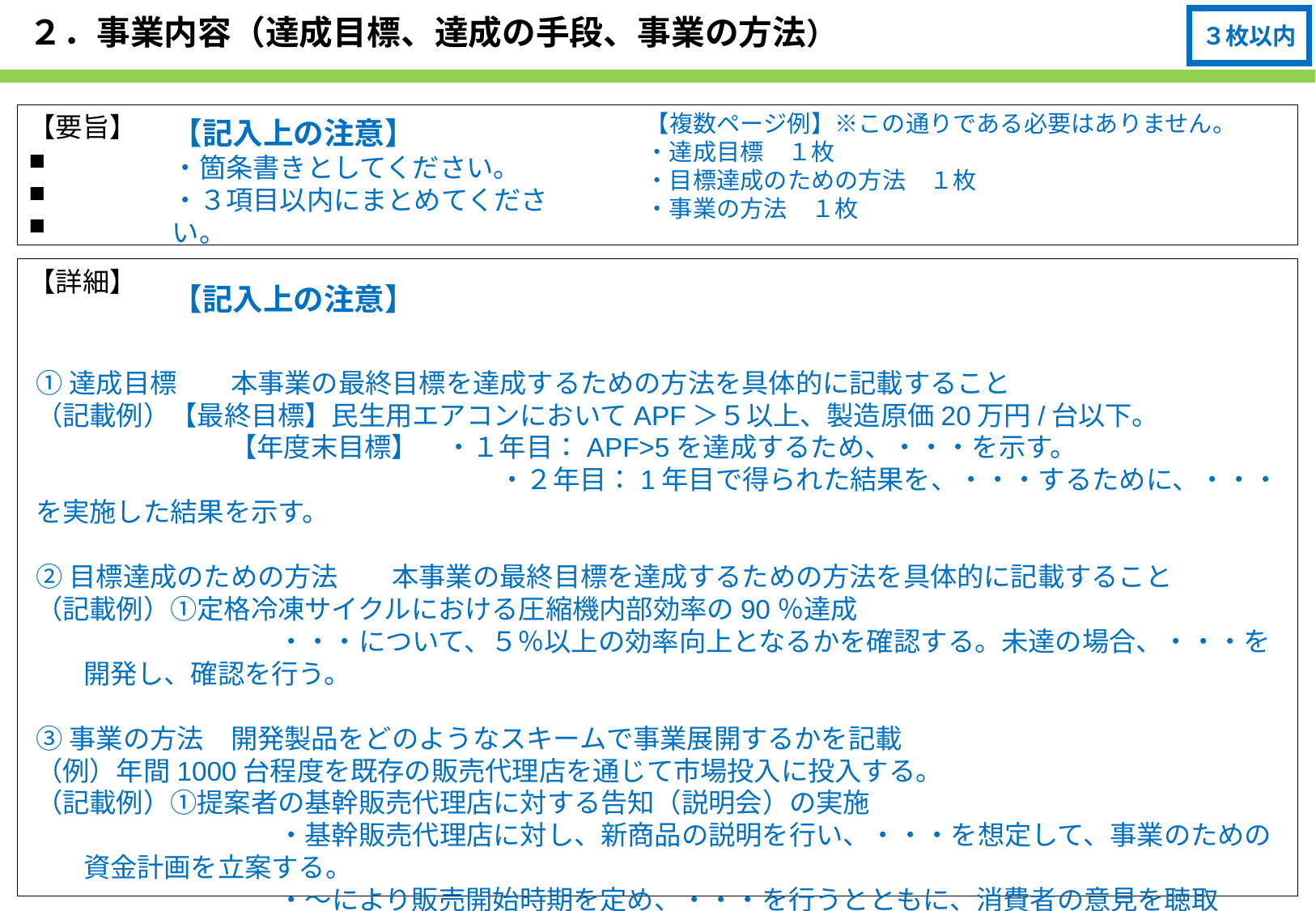

# ２．事業内容（達成目標、達成の手段、事業の方法）
３枚以内
【複数ページ例】※この通りである必要はありません。
・達成目標　１枚
・目標達成のための方法　１枚
・事業の方法　１枚
【要旨】
■
■
■
【記入上の注意】
・箇条書きとしてください。
・３項目以内にまとめてください。
【詳細】
【記入上の注意】

①達成目標　　本事業の最終目標を達成するための方法を具体的に記載すること
（記載例）【最終目標】民生用エアコンにおいてAPF＞５以上、製造原価20万円/台以下。
　　　　　　　 【年度末目標】　・１年目：APF>5を達成するため、・・・を示す。
　　　　　　　　　　　　　　　　 　・２年目：1年目で得られた結果を、・・・するために、・・・を実施した結果を示す。

②目標達成のための方法　　本事業の最終目標を達成するための方法を具体的に記載すること
（記載例）①定格冷凍サイクルにおける圧縮機内部効率の90％達成
　　　　　　　　　・・・について、５％以上の効率向上となるかを確認する。未達の場合、・・・を開発し、確認を行う。

③事業の方法　開発製品をどのようなスキームで事業展開するかを記載
（例）年間1000台程度を既存の販売代理店を通じて市場投入に投入する。
（記載例）①提案者の基幹販売代理店に対する告知（説明会）の実施
　　　　　　　　　・基幹販売代理店に対し、新商品の説明を行い、・・・を想定して、事業のための資金計画を立案する。
　　　　　　　　　・～により販売開始時期を定め、・・・を行うとともに、消費者の意見を聴取し、・・・に反映させる。